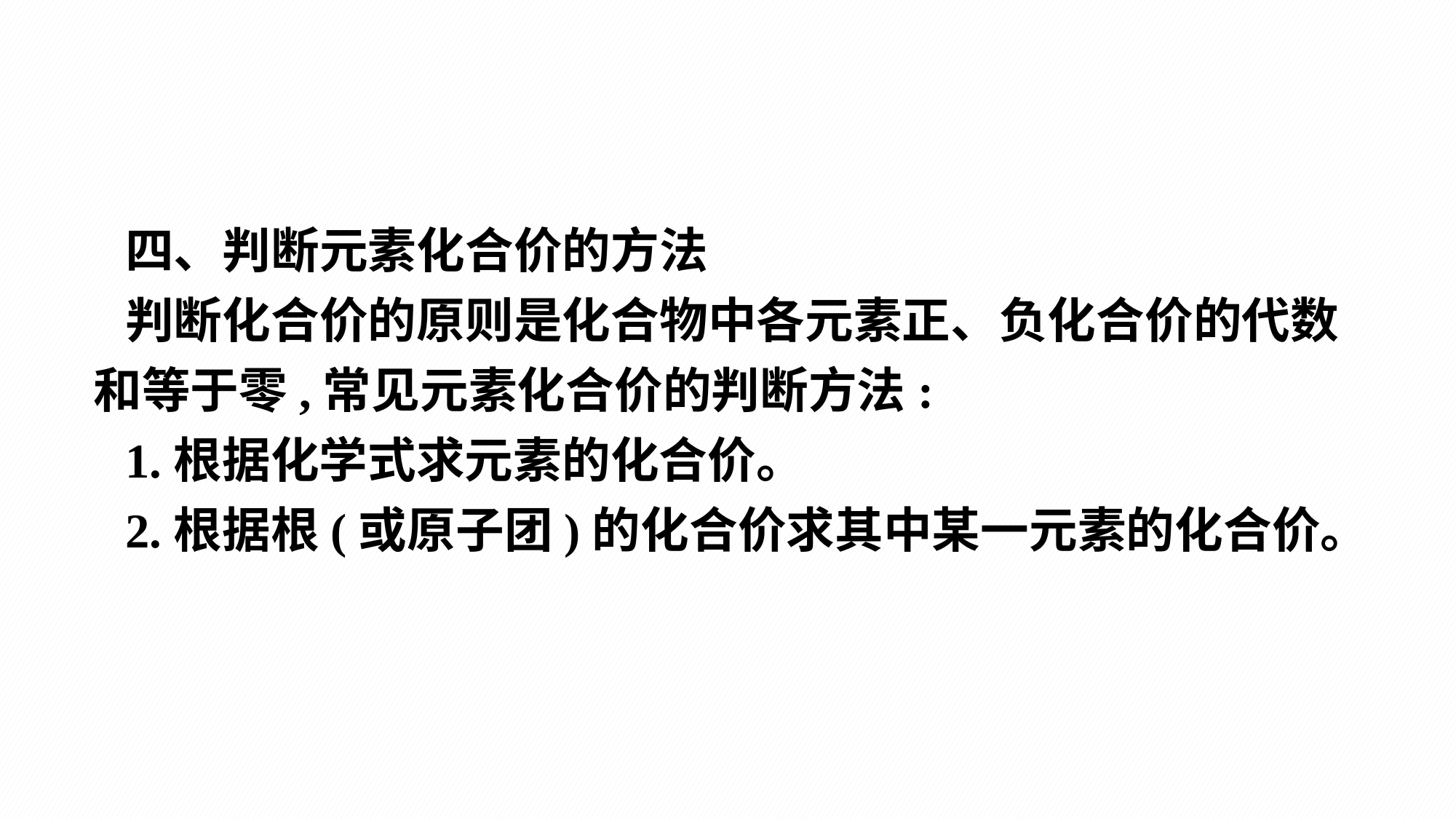

四、判断元素化合价的方法
判断化合价的原则是化合物中各元素正、负化合价的代数和等于零,常见元素化合价的判断方法:
1.根据化学式求元素的化合价。
2.根据根(或原子团)的化合价求其中某一元素的化合价。